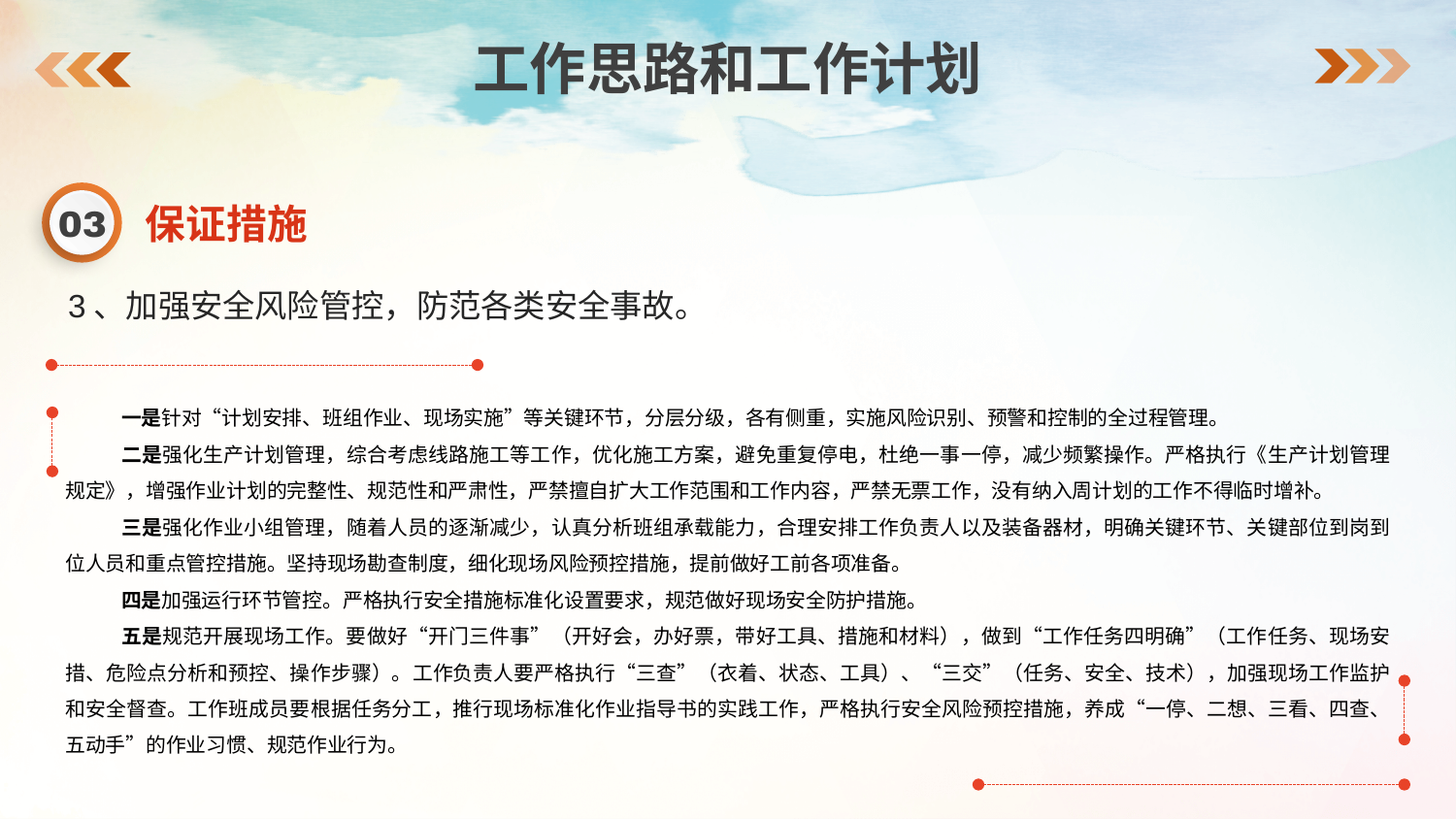

工作思路和工作计划

03
保证措施
3、加强安全风险管控，防范各类安全事故。
一是针对“计划安排、班组作业、现场实施”等关键环节，分层分级，各有侧重，实施风险识别、预警和控制的全过程管理。
二是强化生产计划管理，综合考虑线路施工等工作，优化施工方案，避免重复停电，杜绝一事一停，减少频繁操作。严格执行《生产计划管理规定》，增强作业计划的完整性、规范性和严肃性，严禁擅自扩大工作范围和工作内容，严禁无票工作，没有纳入周计划的工作不得临时增补。
三是强化作业小组管理，随着人员的逐渐减少，认真分析班组承载能力，合理安排工作负责人以及装备器材，明确关键环节、关键部位到岗到位人员和重点管控措施。坚持现场勘查制度，细化现场风险预控措施，提前做好工前各项准备。
四是加强运行环节管控。严格执行安全措施标准化设置要求，规范做好现场安全防护措施。
五是规范开展现场工作。要做好“开门三件事”（开好会，办好票，带好工具、措施和材料），做到“工作任务四明确”（工作任务、现场安措、危险点分析和预控、操作步骤）。工作负责人要严格执行“三查”（衣着、状态、工具）、“三交”（任务、安全、技术），加强现场工作监护和安全督查。工作班成员要根据任务分工，推行现场标准化作业指导书的实践工作，严格执行安全风险预控措施，养成“一停、二想、三看、四查、五动手”的作业习惯、规范作业行为。